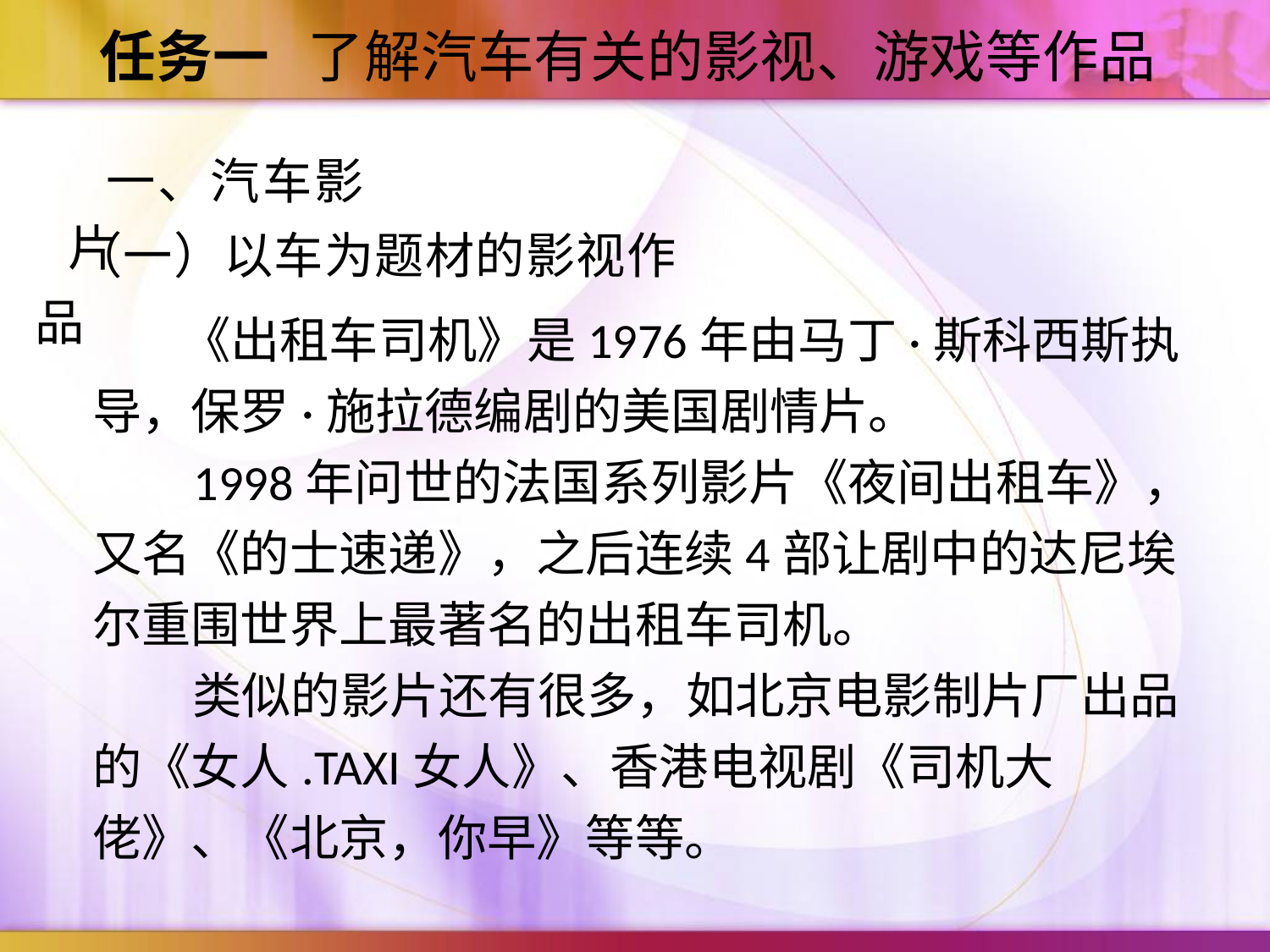

任务一   了解汽车有关的影视、游戏等作品
一、汽车影片
（一）以车为题材的影视作品
       《出租车司机》是1976年由马丁·斯科西斯执导，保罗·施拉德编剧的美国剧情片。
         1998年问世的法国系列影片《夜间出租车》，又名《的士速递》，之后连续4部让剧中的达尼埃尔重围世界上最著名的出租车司机。
        类似的影片还有很多，如北京电影制片厂出品的《女人.TAXI女人》、香港电视剧《司机大佬》、《北京，你早》等等。